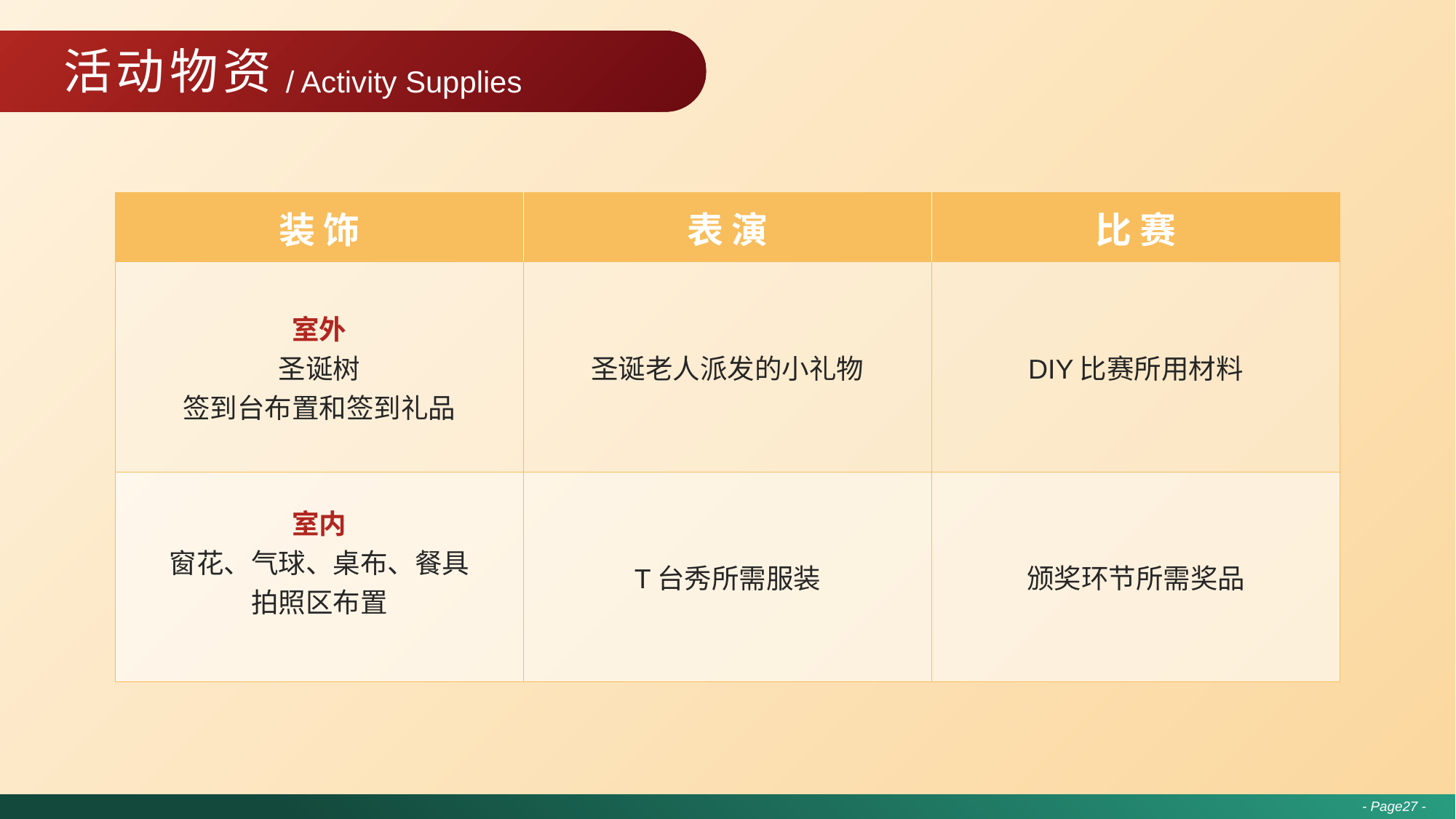

# 活动物资
/ Activity Supplies
| 装 饰 | 表 演 | 比 赛 |
| --- | --- | --- |
| 室外 圣诞树 签到台布置和签到礼品 | 圣诞老人派发的小礼物 | DIY比赛所用材料 |
| 室内 窗花、气球、桌布、餐具 拍照区布置 | T台秀所需服装 | 颁奖环节所需奖品 |